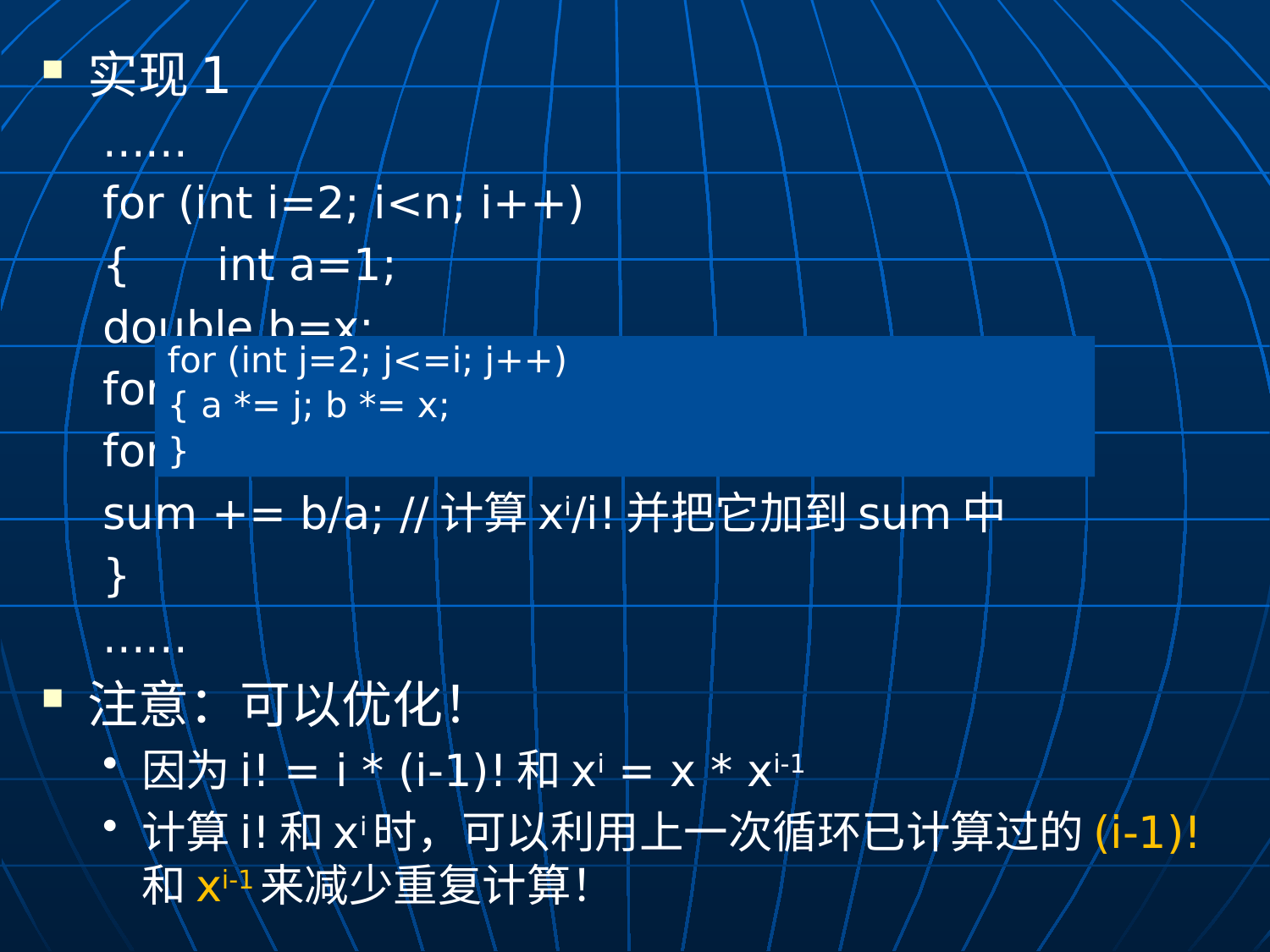

实现1
......
for (int i=2; i<n; i++)
{	int a=1;
	double b=x;
	for (int j=2; j<=i; j++) a *= j; //计算i!
	for (int j=2; j<=i; j++) b *= x; //计算xi
	sum += b/a; //计算xi/i!并把它加到sum中
}
......
注意：可以优化！
因为i! = i * (i-1)!和xi = x * xi-1
计算i!和xi时，可以利用上一次循环已计算过的(i-1)!和xi-1来减少重复计算！
for (int j=2; j<=i; j++)
{ a *= j; b *= x;
}